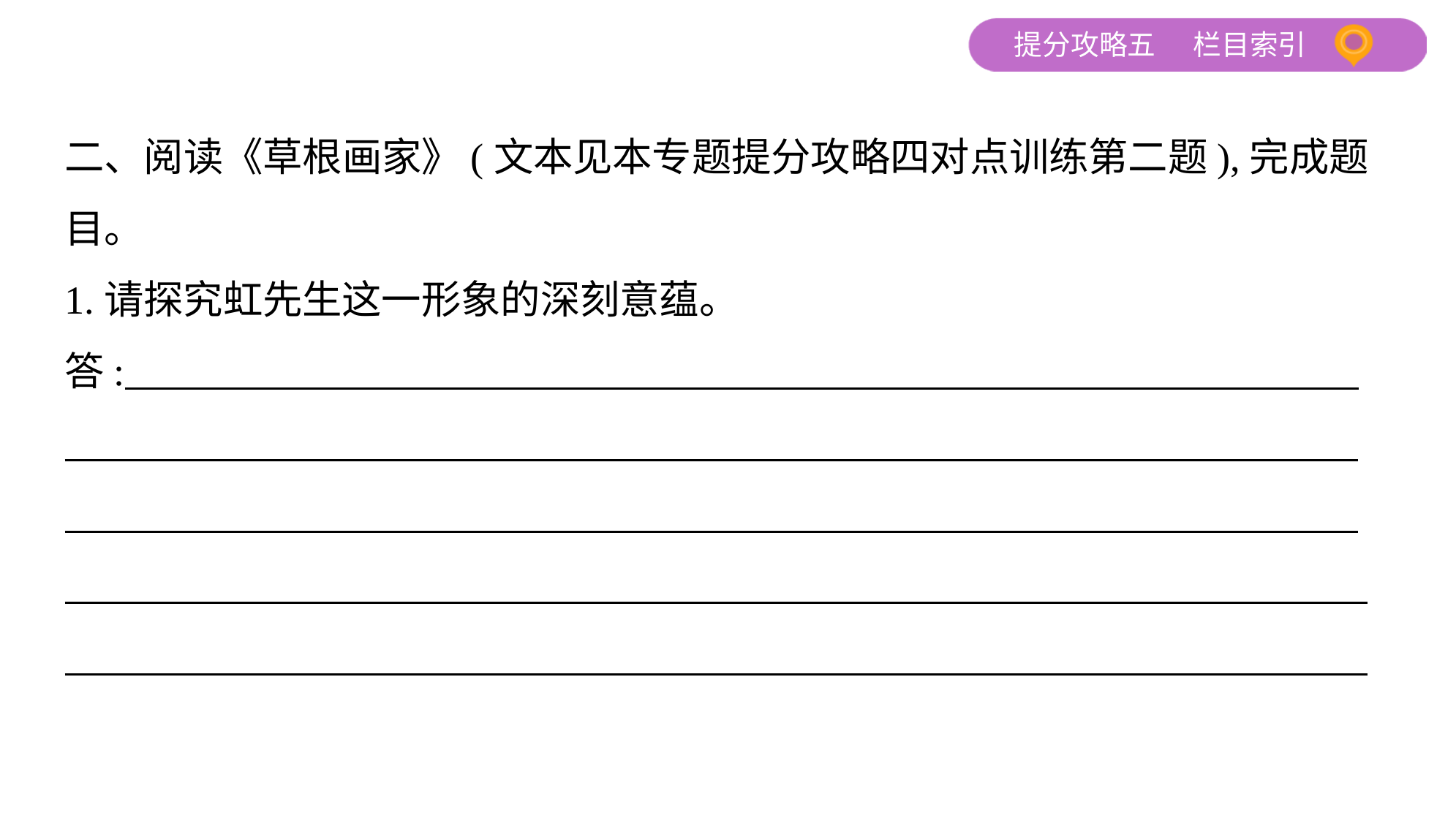

二、阅读《草根画家》(文本见本专题提分攻略四对点训练第二题),完成题
目。
1.请探究虹先生这一形象的深刻意蕴。
答: